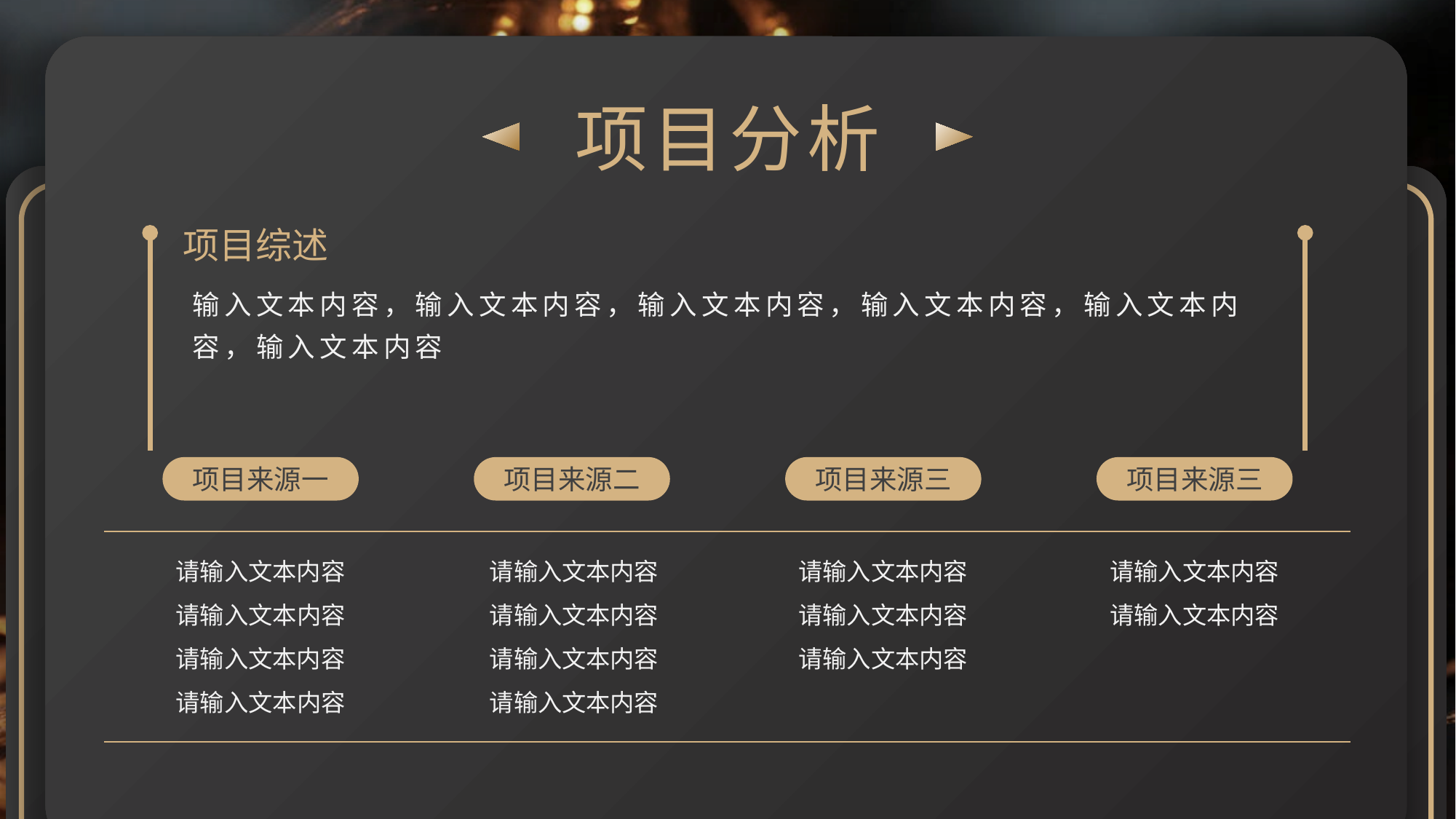

项目分析

项目综述
输入文本内容，输入文本内容，输入文本内容，输入文本内容，输入文本内容，输入文本内容
项目来源一
项目来源二
项目来源三
项目来源三

请输入文本内容
请输入文本内容
请输入文本内容
请输入文本内容
请输入文本内容
请输入文本内容
请输入文本内容
请输入文本内容
请输入文本内容
请输入文本内容
请输入文本内容
请输入文本内容
请输入文本内容